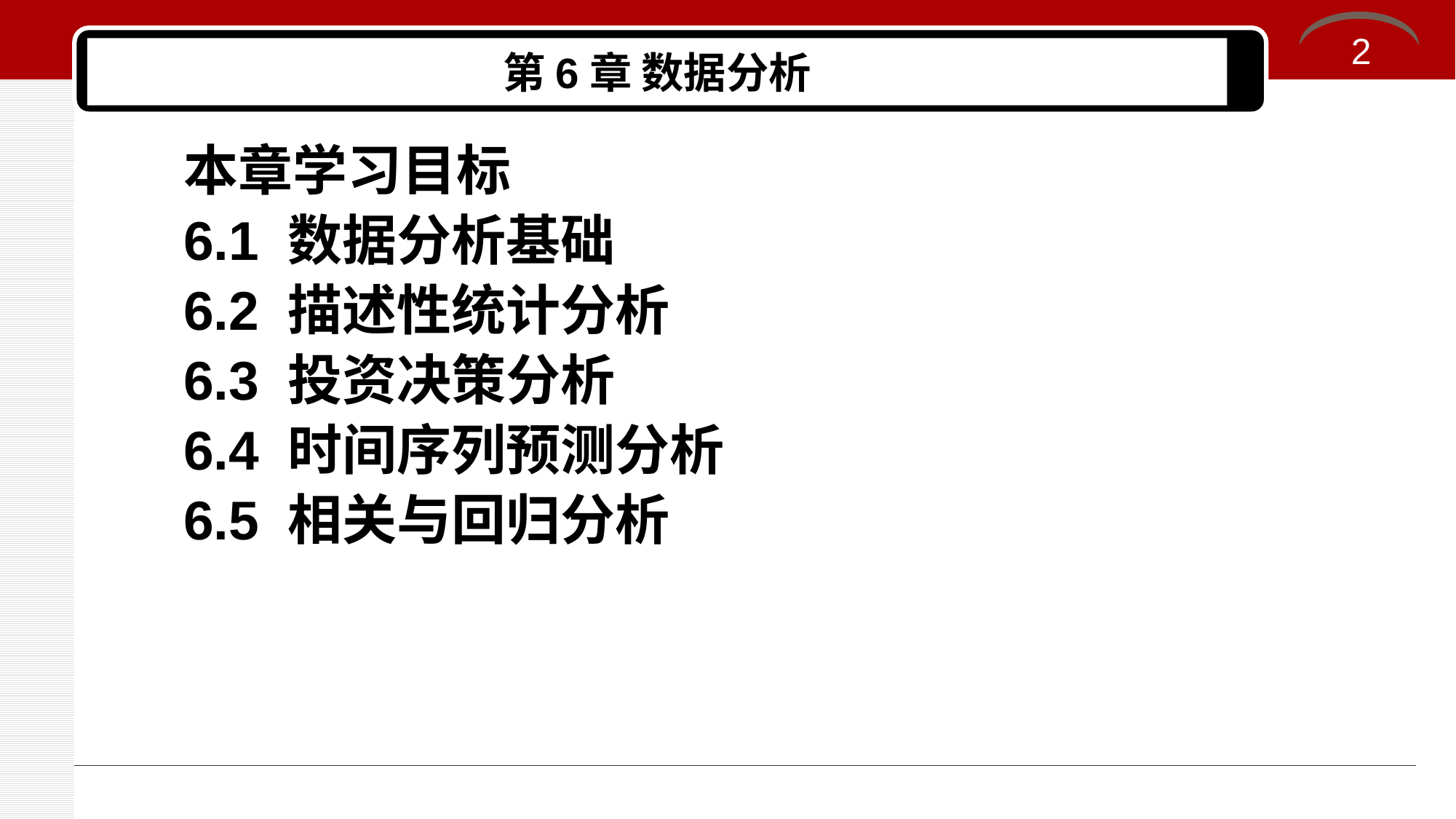

2
# 第6章 数据分析
本章学习目标
6.1 数据分析基础
6.2 描述性统计分析
6.3 投资决策分析
6.4 时间序列预测分析
6.5 相关与回归分析